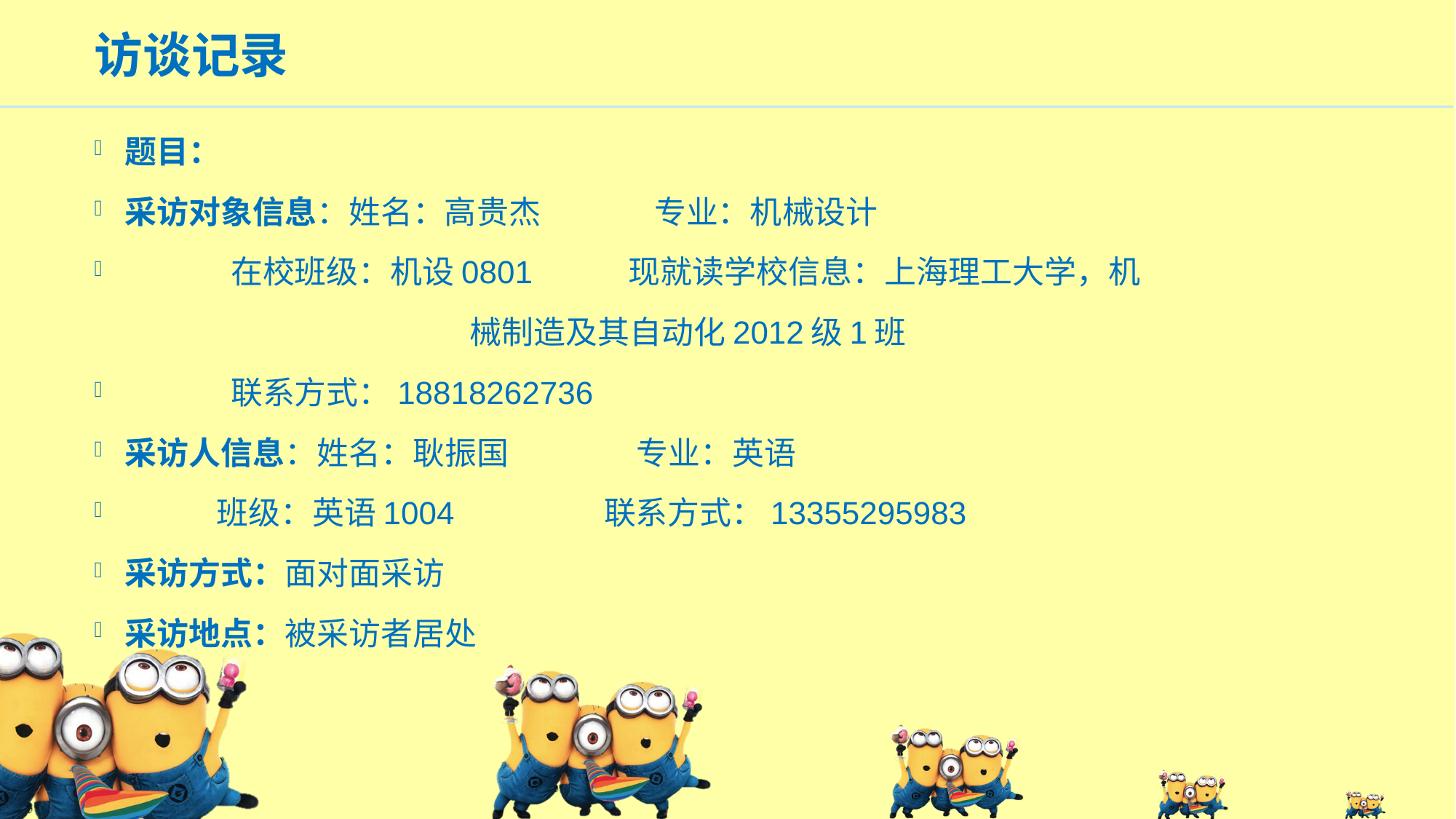

# 访谈记录
题目：
采访对象信息：姓名：高贵杰                专业：机械设计
              在校班级：机设0801          现就读学校信息：上海理工大学，机
                                                    械制造及其自动化2012级1班
              联系方式：18818262736
采访人信息：姓名：耿振国                  专业：英语
            班级：英语1004                联系方式：13355295983
采访方式：面对面采访
采访地点：被采访者居处